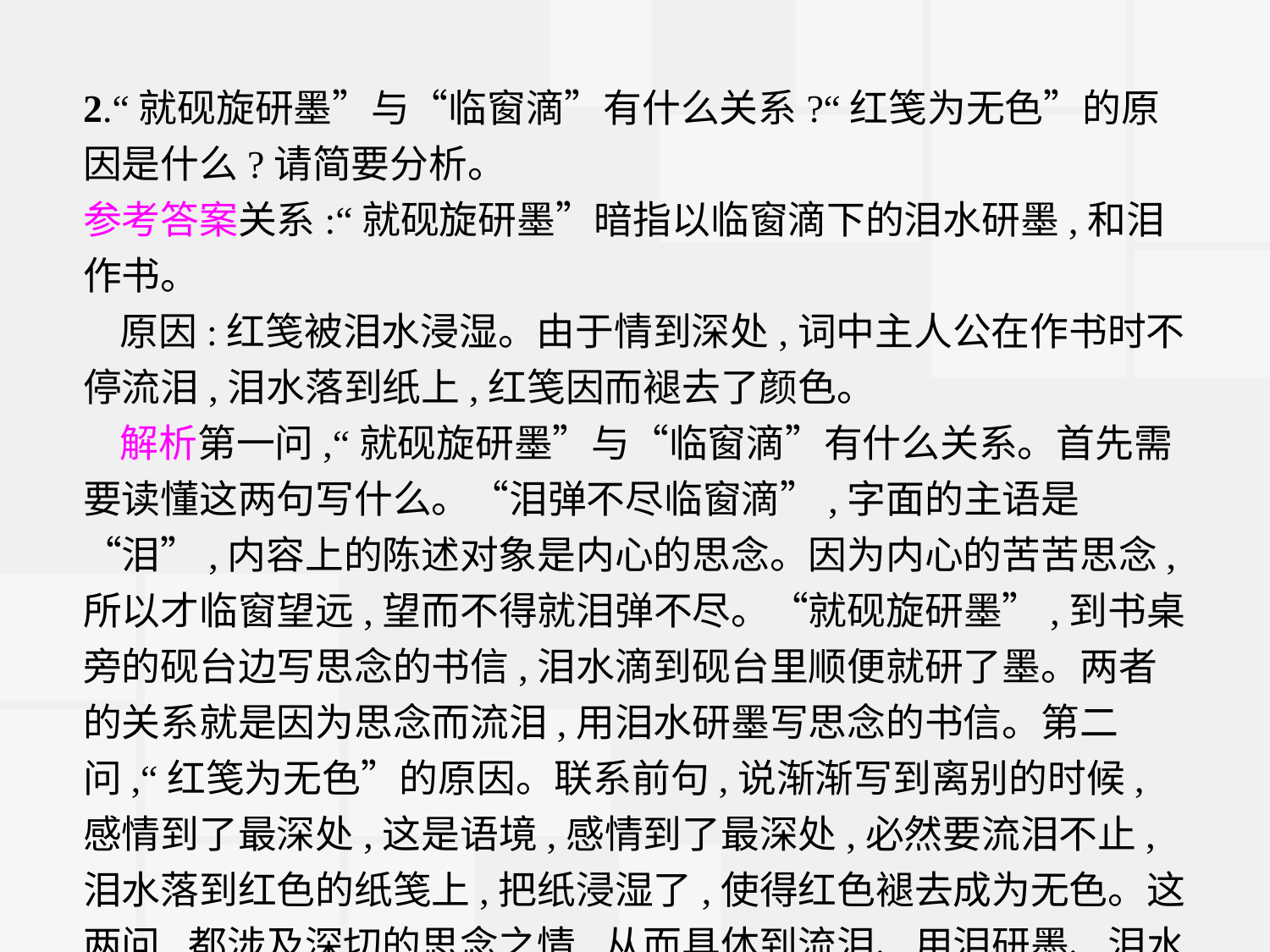

2.“就砚旋研墨”与“临窗滴”有什么关系?“红笺为无色”的原因是什么?请简要分析。
参考答案关系:“就砚旋研墨”暗指以临窗滴下的泪水研墨,和泪作书。
原因:红笺被泪水浸湿。由于情到深处,词中主人公在作书时不停流泪,泪水落到纸上,红笺因而褪去了颜色。
解析第一问,“就砚旋研墨”与“临窗滴”有什么关系。首先需要读懂这两句写什么。“泪弹不尽临窗滴”,字面的主语是“泪”,内容上的陈述对象是内心的思念。因为内心的苦苦思念,所以才临窗望远,望而不得就泪弹不尽。“就砚旋研墨”,到书桌旁的砚台边写思念的书信,泪水滴到砚台里顺便就研了墨。两者的关系就是因为思念而流泪,用泪水研墨写思念的书信。第二问,“红笺为无色”的原因。联系前句,说渐渐写到离别的时候,感情到了最深处,这是语境,感情到了最深处,必然要流泪不止,泪水落到红色的纸笺上,把纸浸湿了,使得红色褪去成为无色。这两问,都涉及深切的思念之情,从而具体到流泪、用泪研墨、泪水浸湿了红纸等细节。